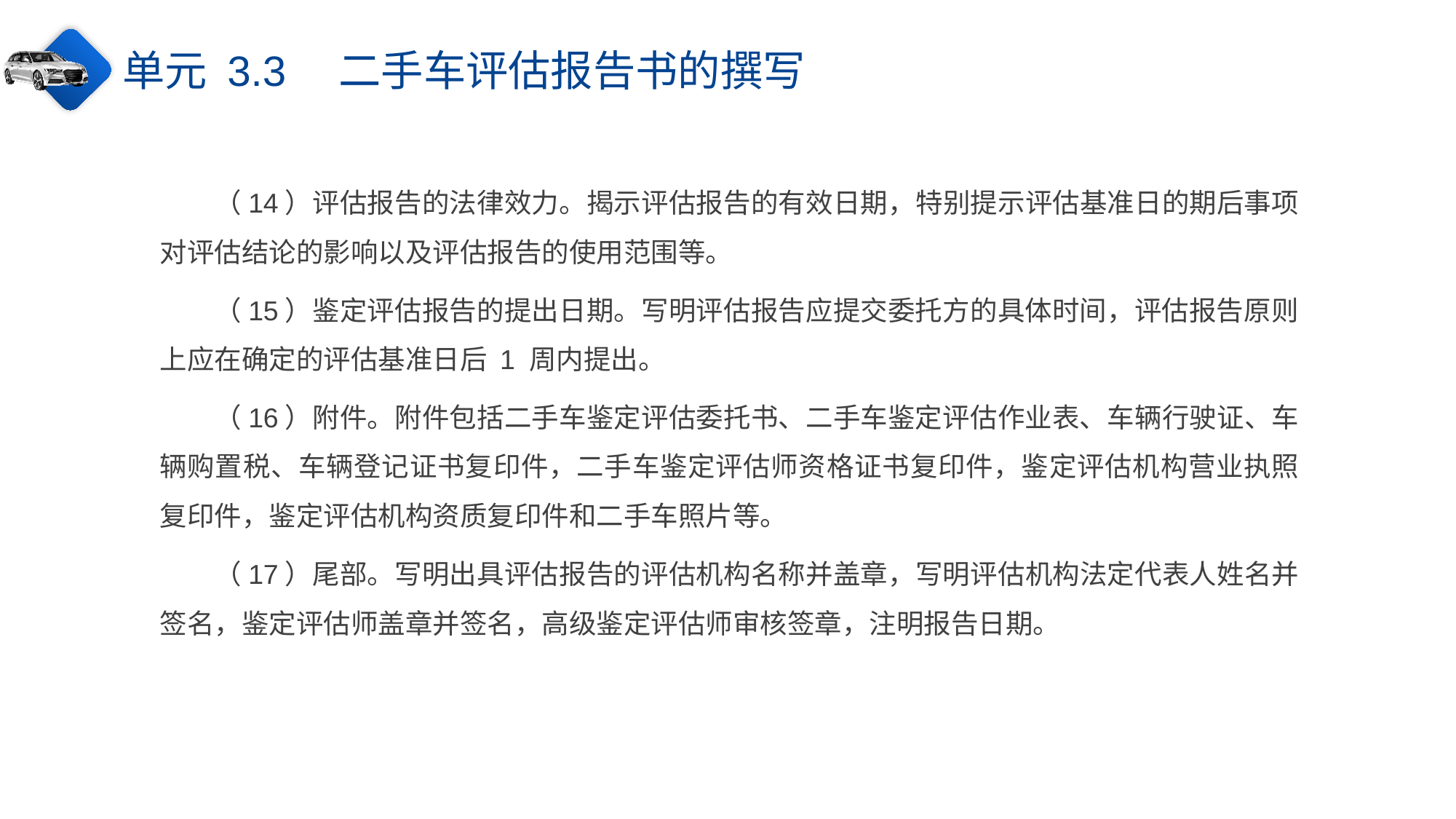

单元 3.3　二手车评估报告书的撰写
（14）评估报告的法律效力。揭示评估报告的有效日期，特别提示评估基准日的期后事项对评估结论的影响以及评估报告的使用范围等。
（15）鉴定评估报告的提出日期。写明评估报告应提交委托方的具体时间，评估报告原则上应在确定的评估基准日后 1 周内提出。
（16）附件。附件包括二手车鉴定评估委托书、二手车鉴定评估作业表、车辆行驶证、车辆购置税、车辆登记证书复印件，二手车鉴定评估师资格证书复印件，鉴定评估机构营业执照复印件，鉴定评估机构资质复印件和二手车照片等。
（17）尾部。写明出具评估报告的评估机构名称并盖章，写明评估机构法定代表人姓名并签名，鉴定评估师盖章并签名，高级鉴定评估师审核签章，注明报告日期。